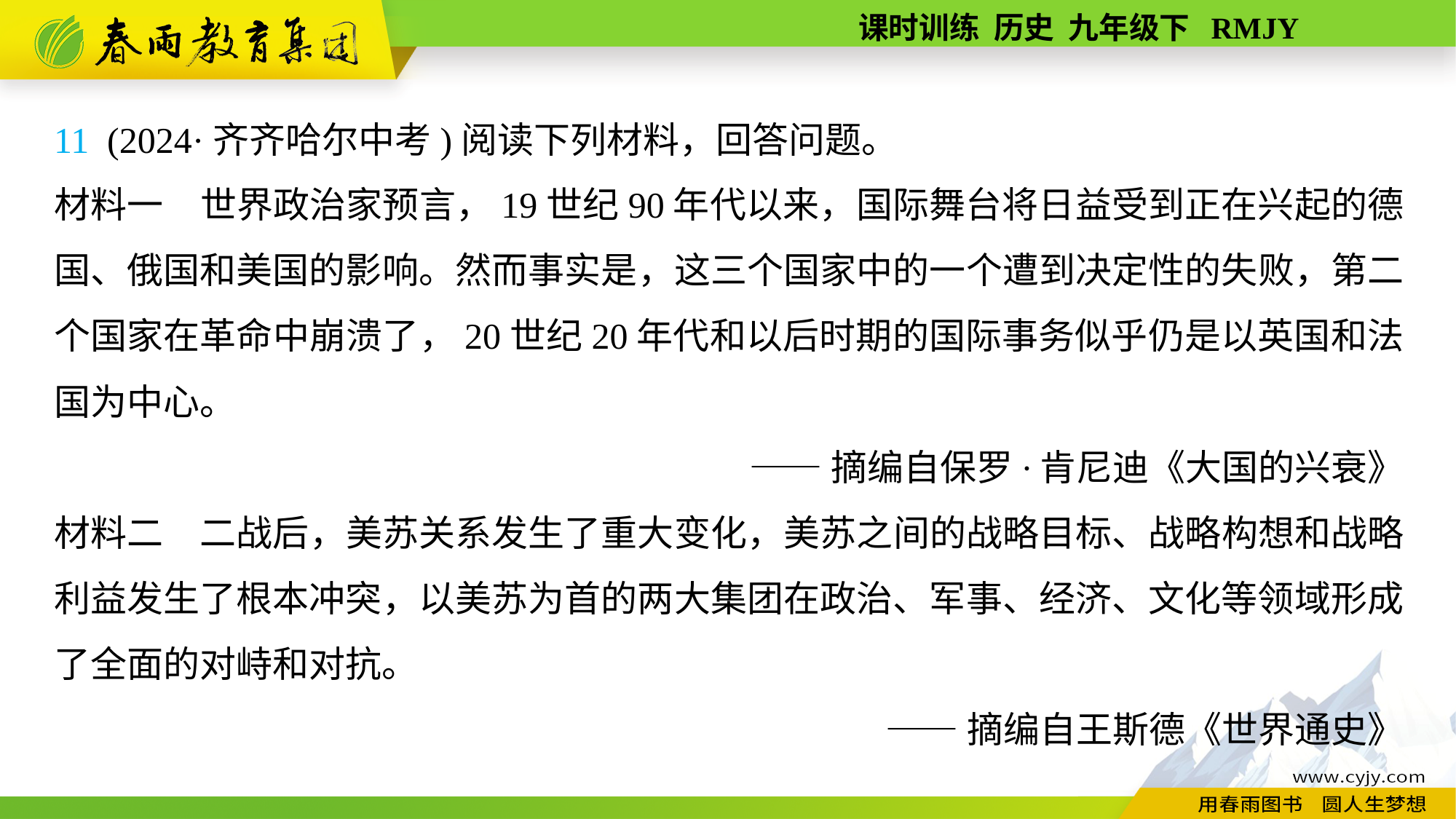

11  (2024·齐齐哈尔中考)阅读下列材料，回答问题。
材料一　世界政治家预言，19世纪90年代以来，国际舞台将日益受到正在兴起的德国、俄国和美国的影响。然而事实是，这三个国家中的一个遭到决定性的失败，第二个国家在革命中崩溃了，20世纪20年代和以后时期的国际事务似乎仍是以英国和法国为中心。
——摘编自保罗·肯尼迪《大国的兴衰》
材料二　二战后，美苏关系发生了重大变化，美苏之间的战略目标、战略构想和战略利益发生了根本冲突，以美苏为首的两大集团在政治、军事、经济、文化等领域形成了全面的对峙和对抗。
——摘编自王斯德《世界通史》